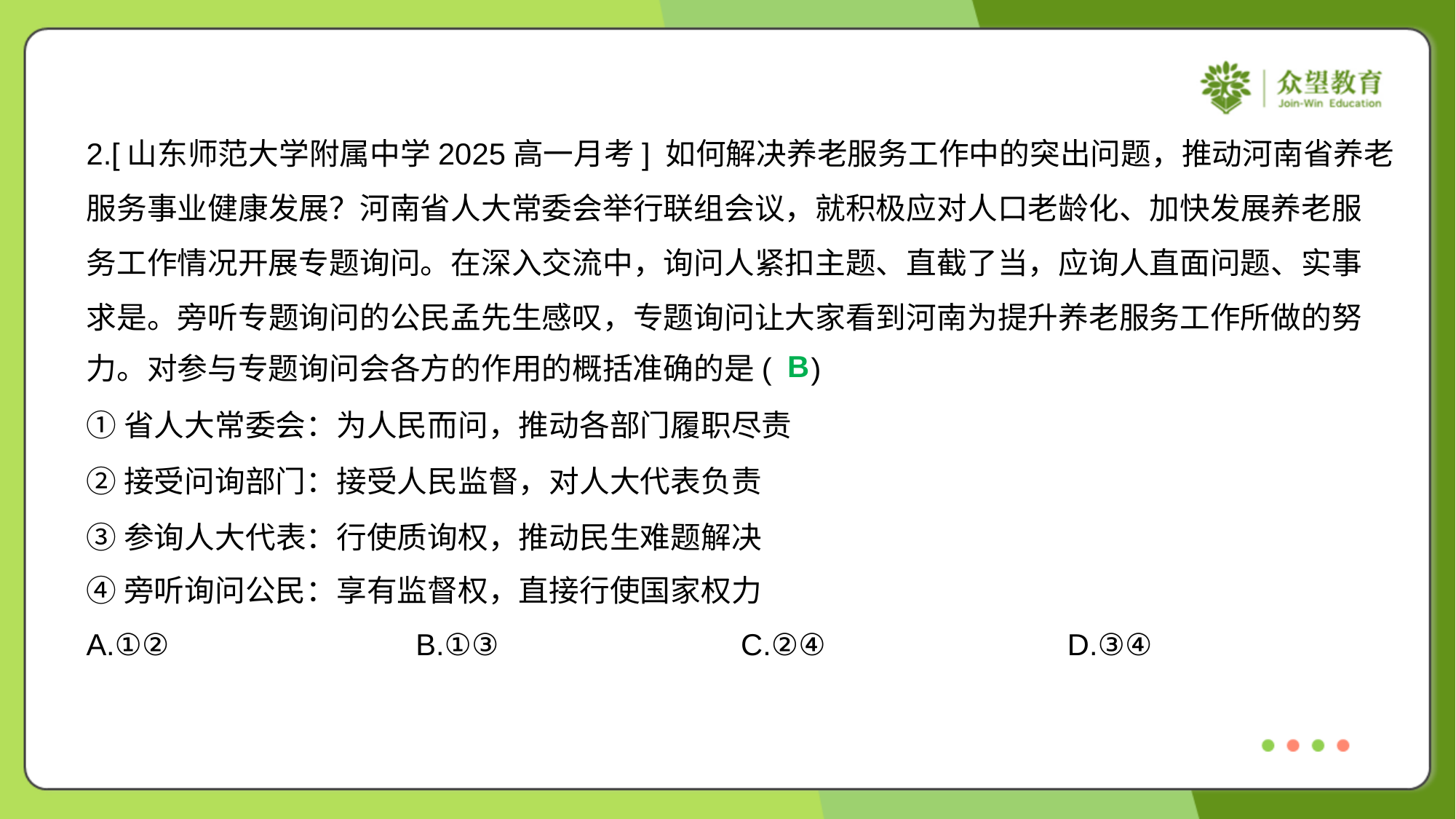

2.[山东师范大学附属中学2025高一月考] 如何解决养老服务工作中的突出问题，推动河南省养老
服务事业健康发展？河南省人大常委会举行联组会议，就积极应对人口老龄化、加快发展养老服
务工作情况开展专题询问。在深入交流中，询问人紧扣主题、直截了当，应询人直面问题、实事
求是。旁听专题询问的公民孟先生感叹，专题询问让大家看到河南为提升养老服务工作所做的努
力。对参与专题询问会各方的作用的概括准确的是(     )
B
①省人大常委会：为人民而问，推动各部门履职尽责
②接受问询部门：接受人民监督，对人大代表负责
③参询人大代表：行使质询权，推动民生难题解决
④旁听询问公民：享有监督权，直接行使国家权力
A.①②	B.①③	C.②④	D.③④